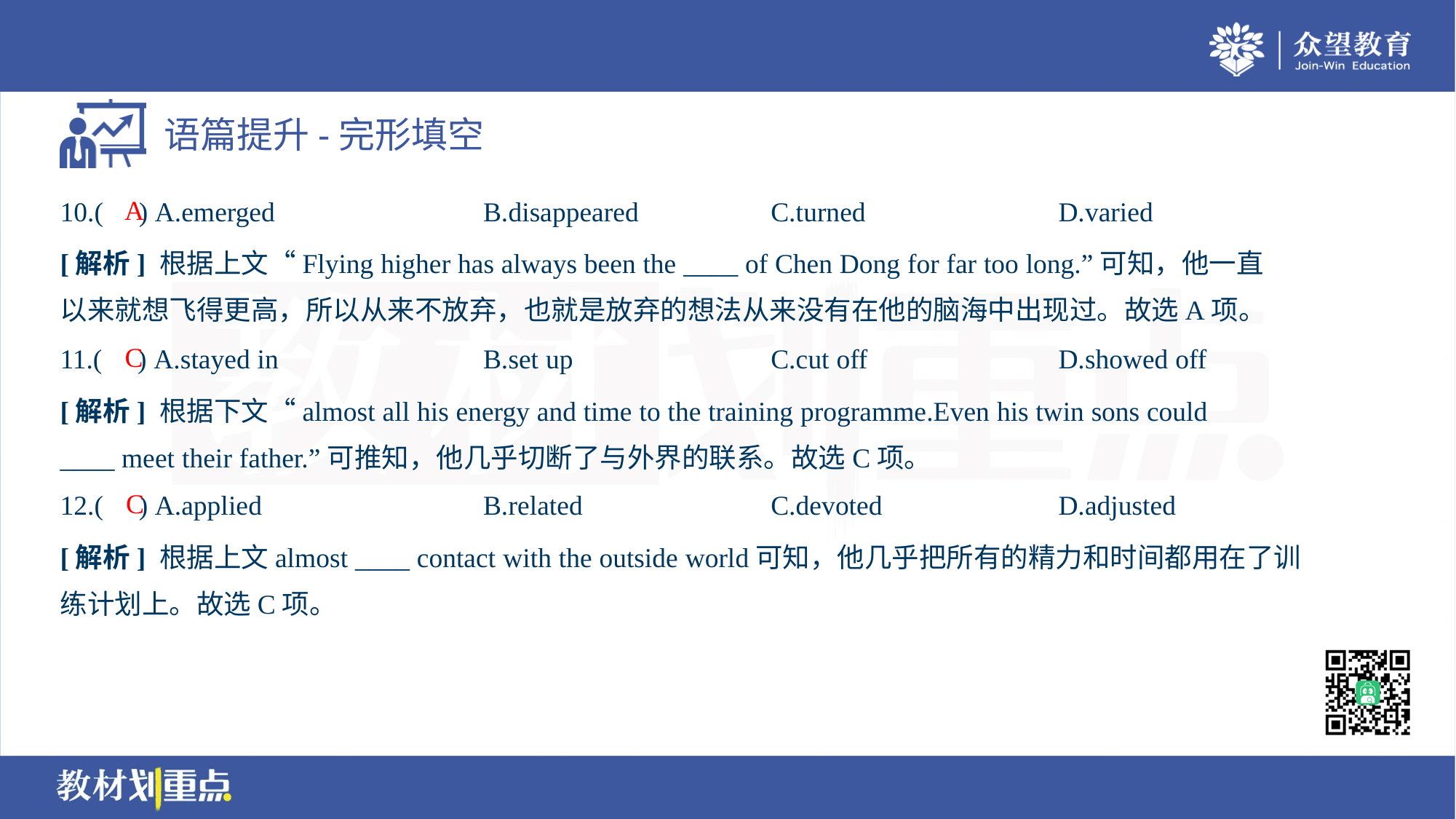

A
10.(     ) A.emerged	B.disappeared	C.turned	D.varied
[解析] 根据上文“Flying higher has always been the ____ of Chen Dong for far too long.”可知，他一直
以来就想飞得更高，所以从来不放弃，也就是放弃的想法从来没有在他的脑海中出现过。故选A项。
C
11.(     ) A.stayed in	B.set up	C.cut off	D.showed off
[解析] 根据下文“almost all his energy and time to the training programme.Even his twin sons could
____ meet their father.”可推知，他几乎切断了与外界的联系。故选C项。
C
12.(     ) A.applied	B.related	C.devoted	D.adjusted
[解析] 根据上文almost ____ contact with the outside world可知，他几乎把所有的精力和时间都用在了训
练计划上。故选C项。